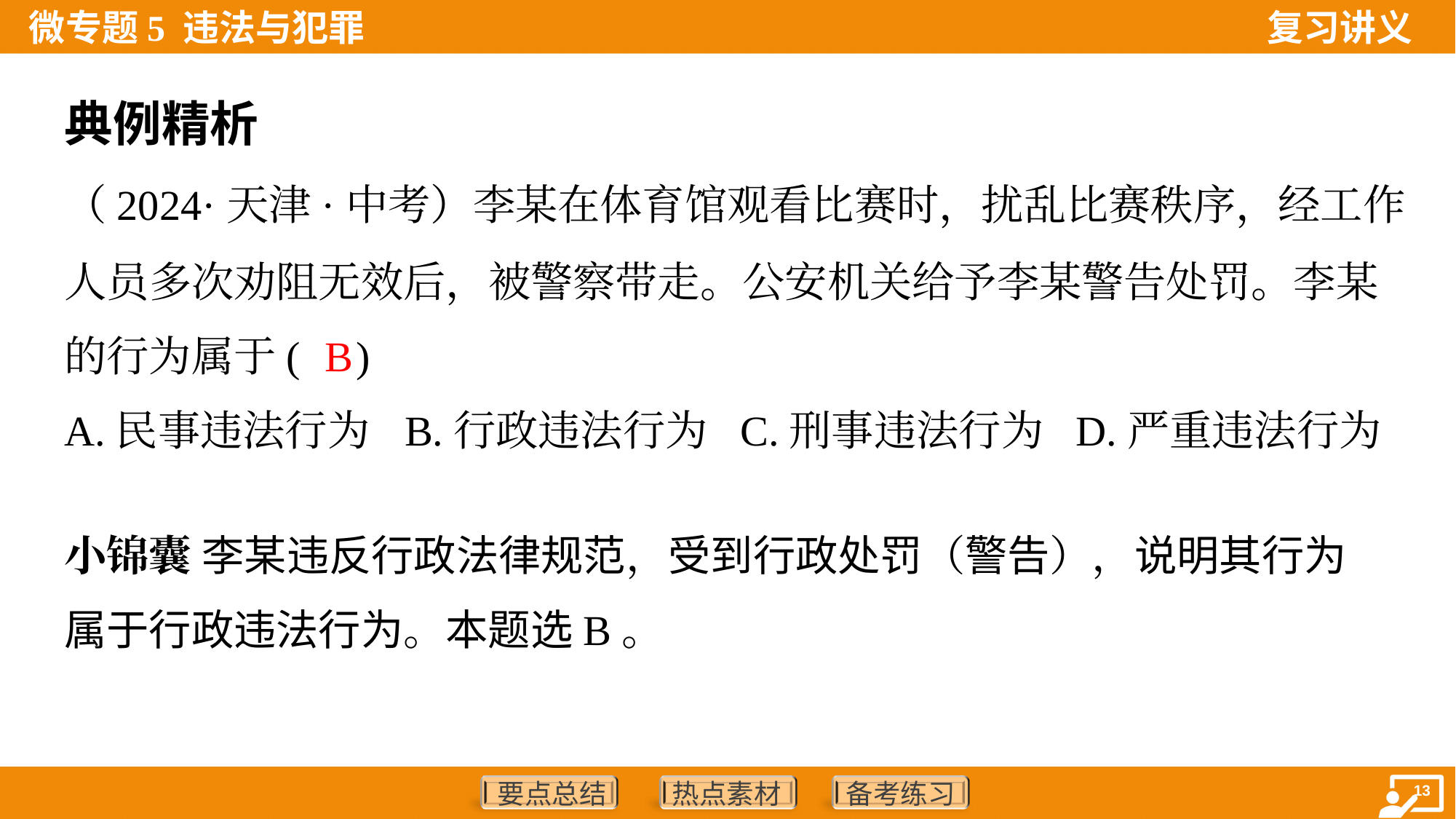

典例精析
（2024·天津·中考）李某在体育馆观看比赛时，扰乱比赛秩序，经工作
人员多次劝阻无效后，被警察带走。公安机关给予李某警告处罚。李某
的行为属于(     )
B
A.民事违法行为	B.行政违法行为	C.刑事违法行为	D.严重违法行为
小锦囊 李某违反行政法律规范，受到行政处罚（警告），说明其行为
属于行政违法行为。本题选B。